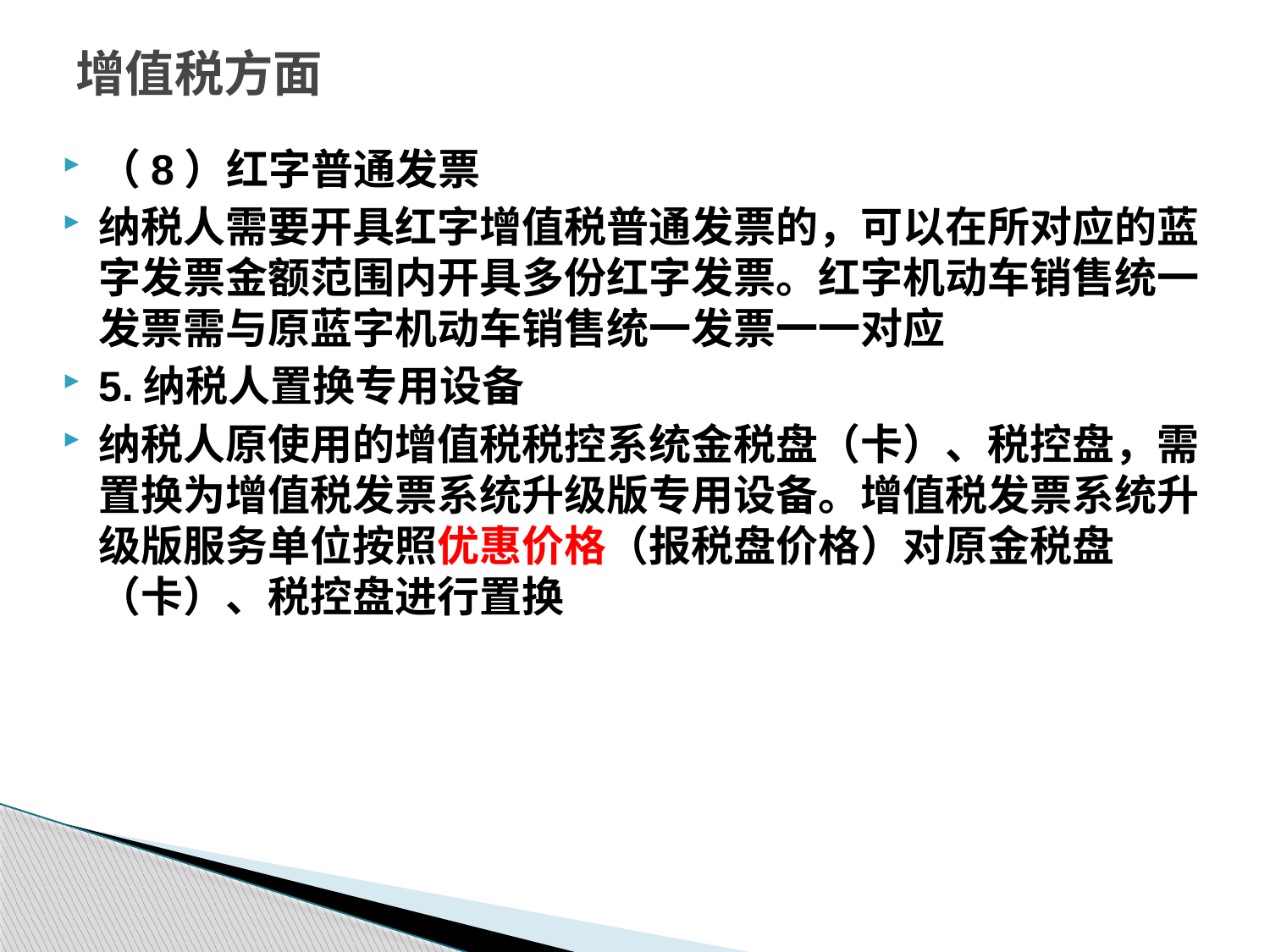

# 增值税方面
（8）红字普通发票
纳税人需要开具红字增值税普通发票的，可以在所对应的蓝字发票金额范围内开具多份红字发票。红字机动车销售统一发票需与原蓝字机动车销售统一发票一一对应
5.纳税人置换专用设备
纳税人原使用的增值税税控系统金税盘（卡）、税控盘，需置换为增值税发票系统升级版专用设备。增值税发票系统升级版服务单位按照优惠价格（报税盘价格）对原金税盘（卡）、税控盘进行置换